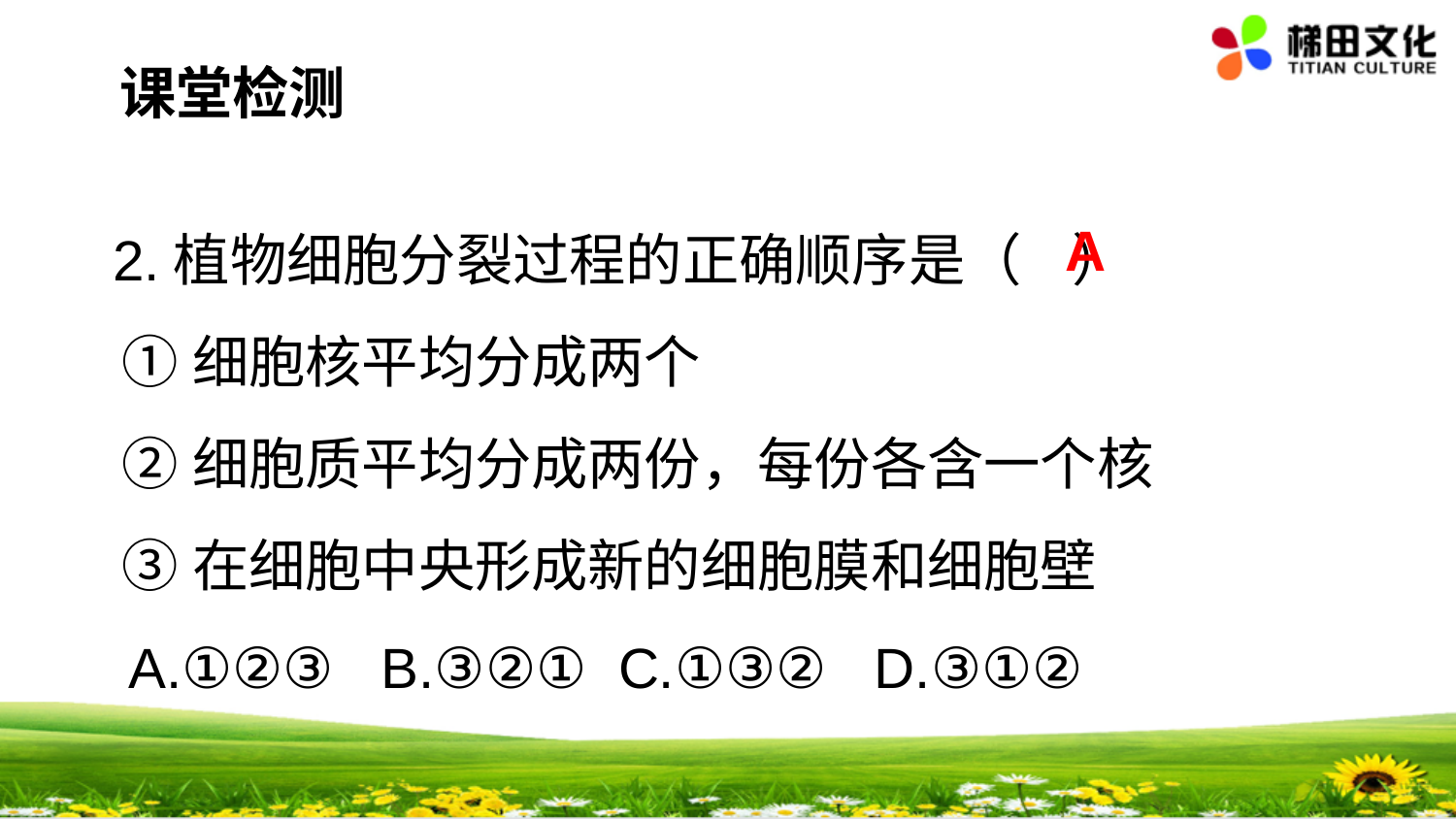

课堂检测
 2.植物细胞分裂过程的正确顺序是（    ）
  ①细胞核平均分成两个
  ②细胞质平均分成两份，每份各含一个核
  ③在细胞中央形成新的细胞膜和细胞壁
  A.①②③   B.③②①  C.①③②   D.③①②
A